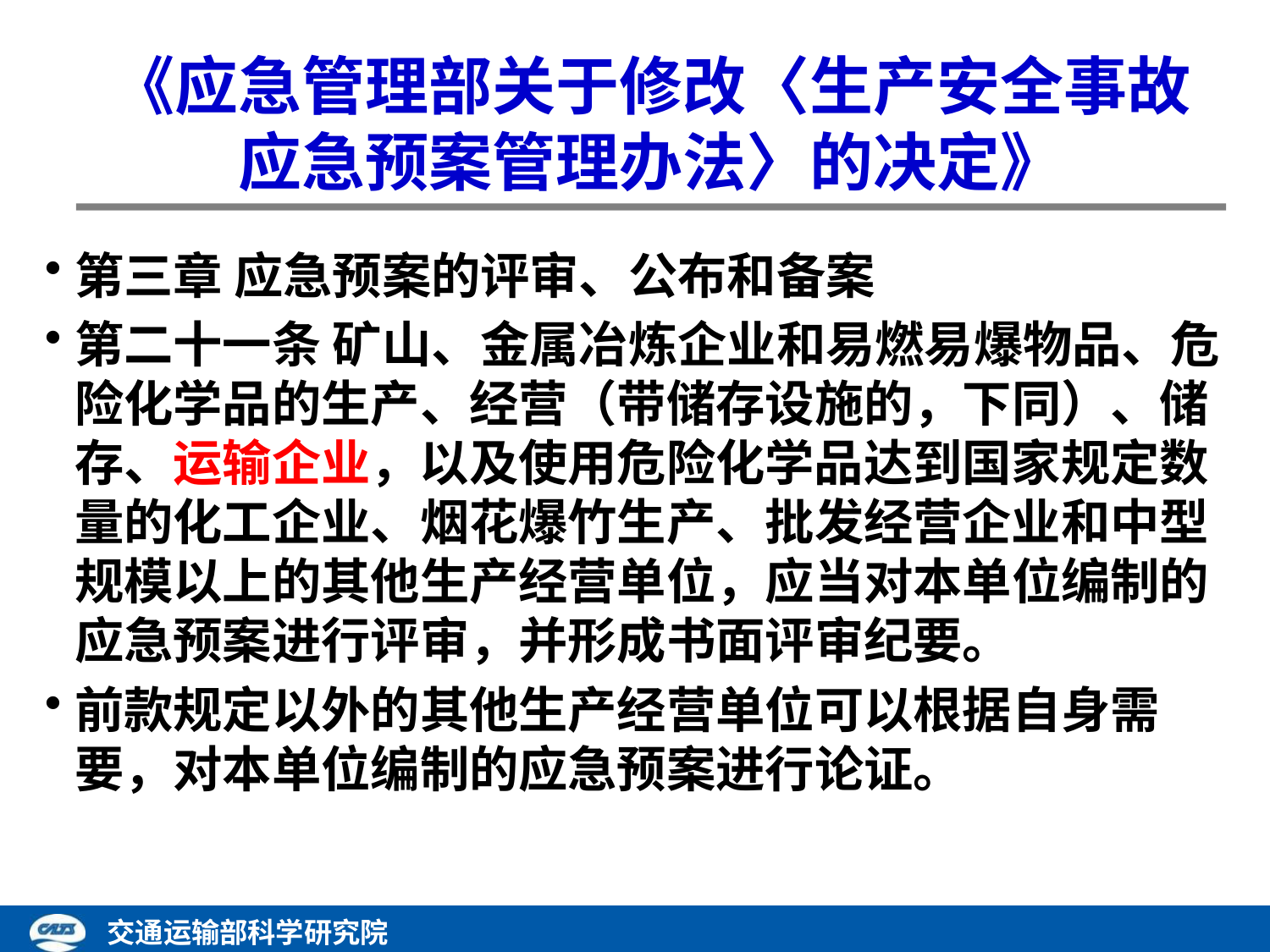

《应急管理部关于修改〈生产安全事故应急预案管理办法〉的决定》

第三章 应急预案的评审、公布和备案
第二十一条 矿山、金属冶炼企业和易燃易爆物品、危险化学品的生产、经营（带储存设施的，下同）、储存、运输企业，以及使用危险化学品达到国家规定数量的化工企业、烟花爆竹生产、批发经营企业和中型规模以上的其他生产经营单位，应当对本单位编制的应急预案进行评审，并形成书面评审纪要。
前款规定以外的其他生产经营单位可以根据自身需要，对本单位编制的应急预案进行论证。